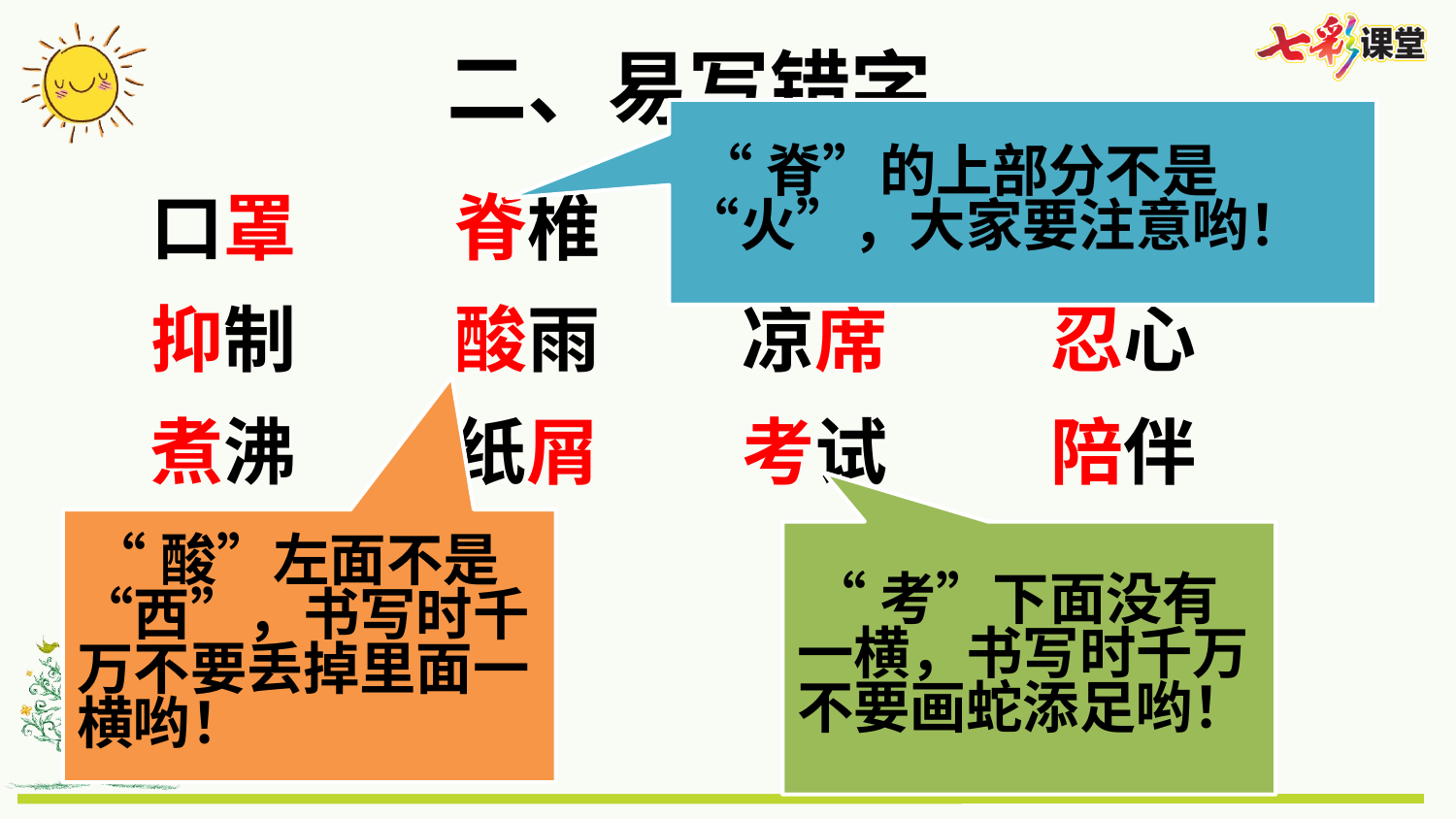

二、易写错字
 “脊”的上部分不是“火”，大家要注意哟！
口罩
脊椎
蚕丝
暑假
抑制
酸雨
凉席
忍心
煮沸
纸屑
考试
陪伴
 “酸”左面不是“西”，书写时千万不要丢掉里面一横哟！
 “考”下面没有一横，书写时千万不要画蛇添足哟！